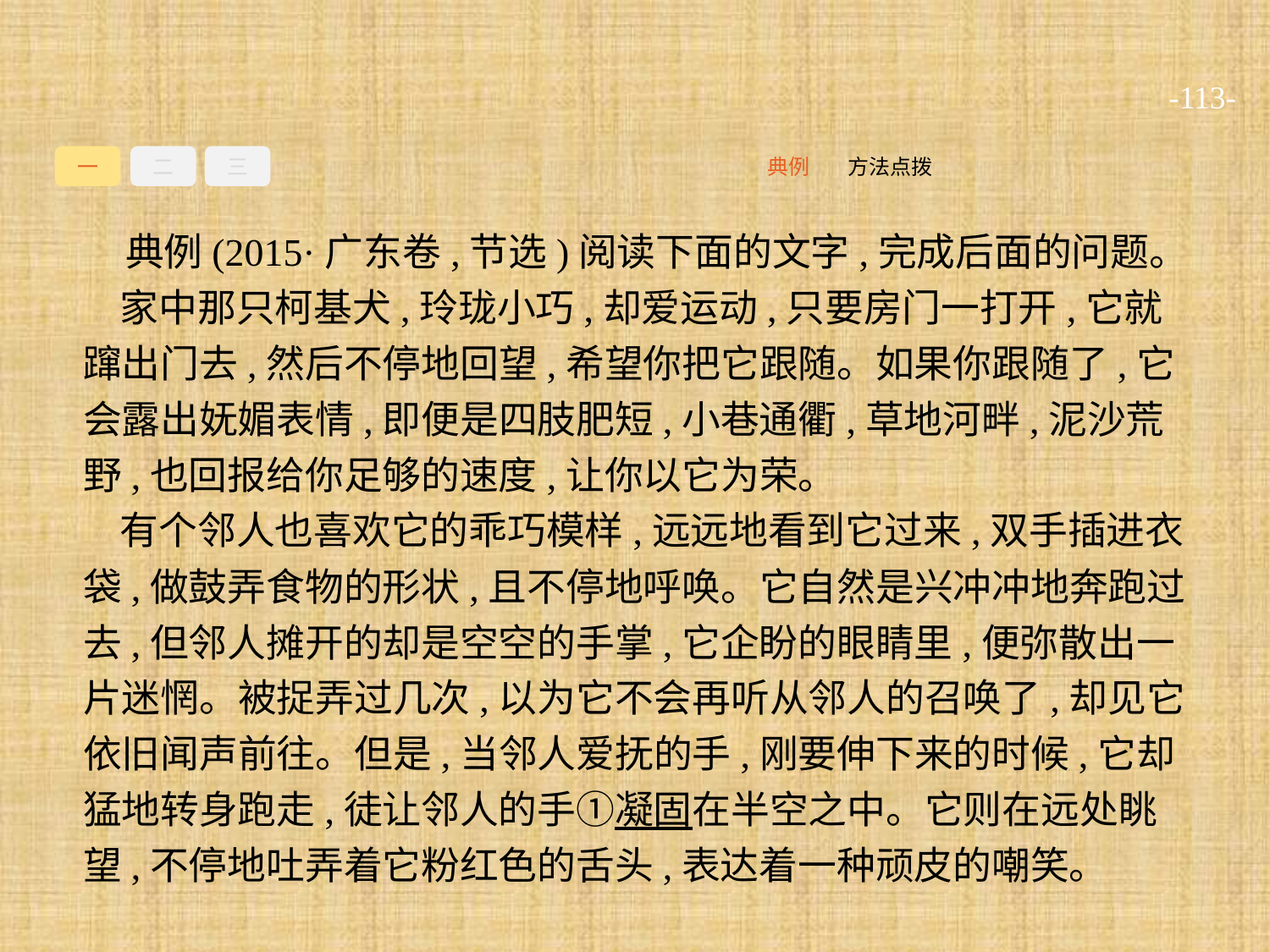

-113-
一
二
三
方法点拨
典例
典例(2015·广东卷,节选)阅读下面的文字,完成后面的问题。
家中那只柯基犬,玲珑小巧,却爱运动,只要房门一打开,它就蹿出门去,然后不停地回望,希望你把它跟随。如果你跟随了,它会露出妩媚表情,即便是四肢肥短,小巷通衢,草地河畔,泥沙荒野,也回报给你足够的速度,让你以它为荣。
有个邻人也喜欢它的乖巧模样,远远地看到它过来,双手插进衣袋,做鼓弄食物的形状,且不停地呼唤。它自然是兴冲冲地奔跑过去,但邻人摊开的却是空空的手掌,它企盼的眼睛里,便弥散出一片迷惘。被捉弄过几次,以为它不会再听从邻人的召唤了,却见它依旧闻声前往。但是,当邻人爱抚的手,刚要伸下来的时候,它却猛地转身跑走,徒让邻人的手①凝固在半空之中。它则在远处眺望,不停地吐弄着它粉红色的舌头,表达着一种顽皮的嘲笑。